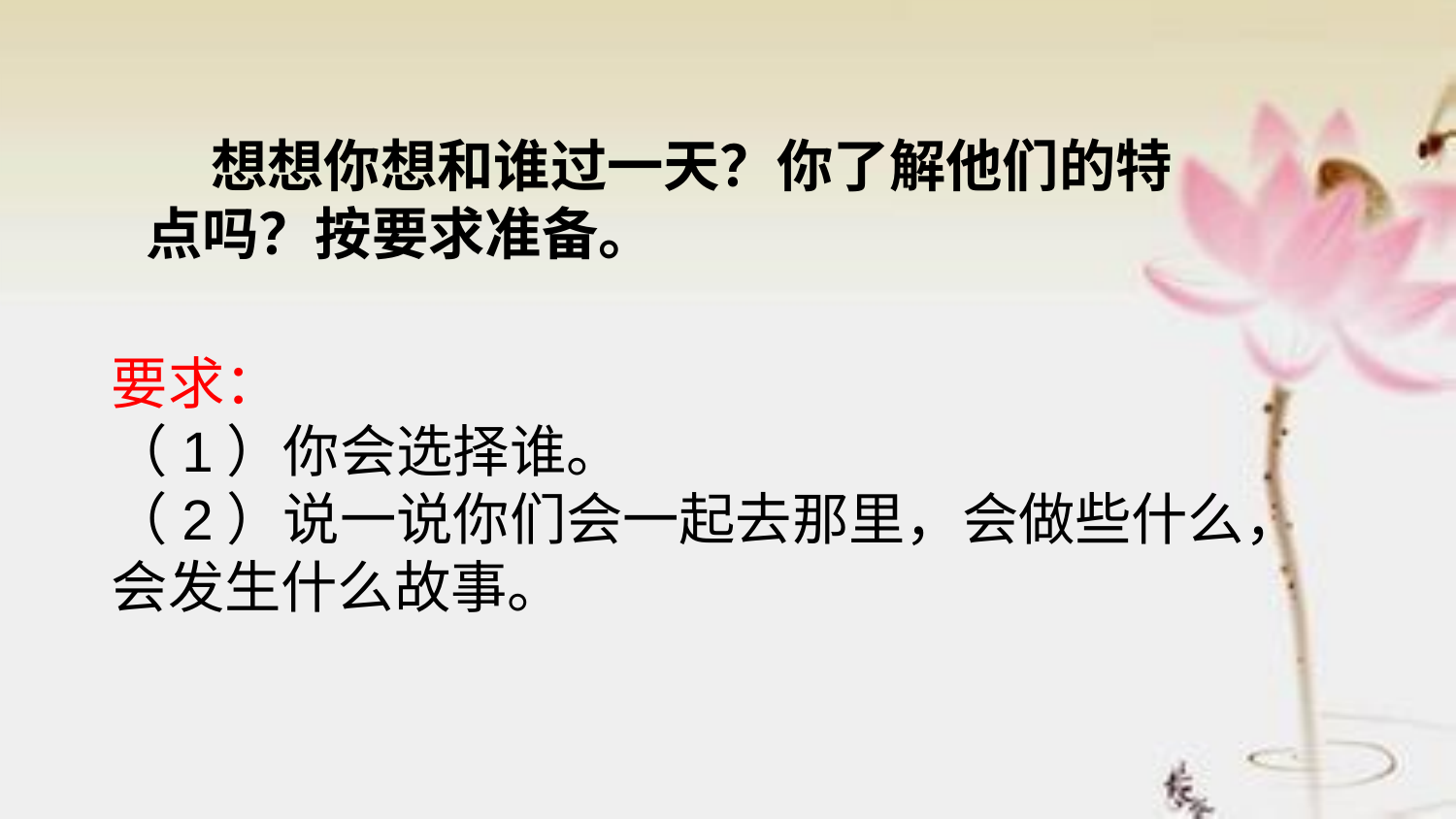

想想你想和谁过一天？你了解他们的特点吗？按要求准备。
要求：
（1）你会选择谁。
（2）说一说你们会一起去那里，会做些什么，会发生什么故事。